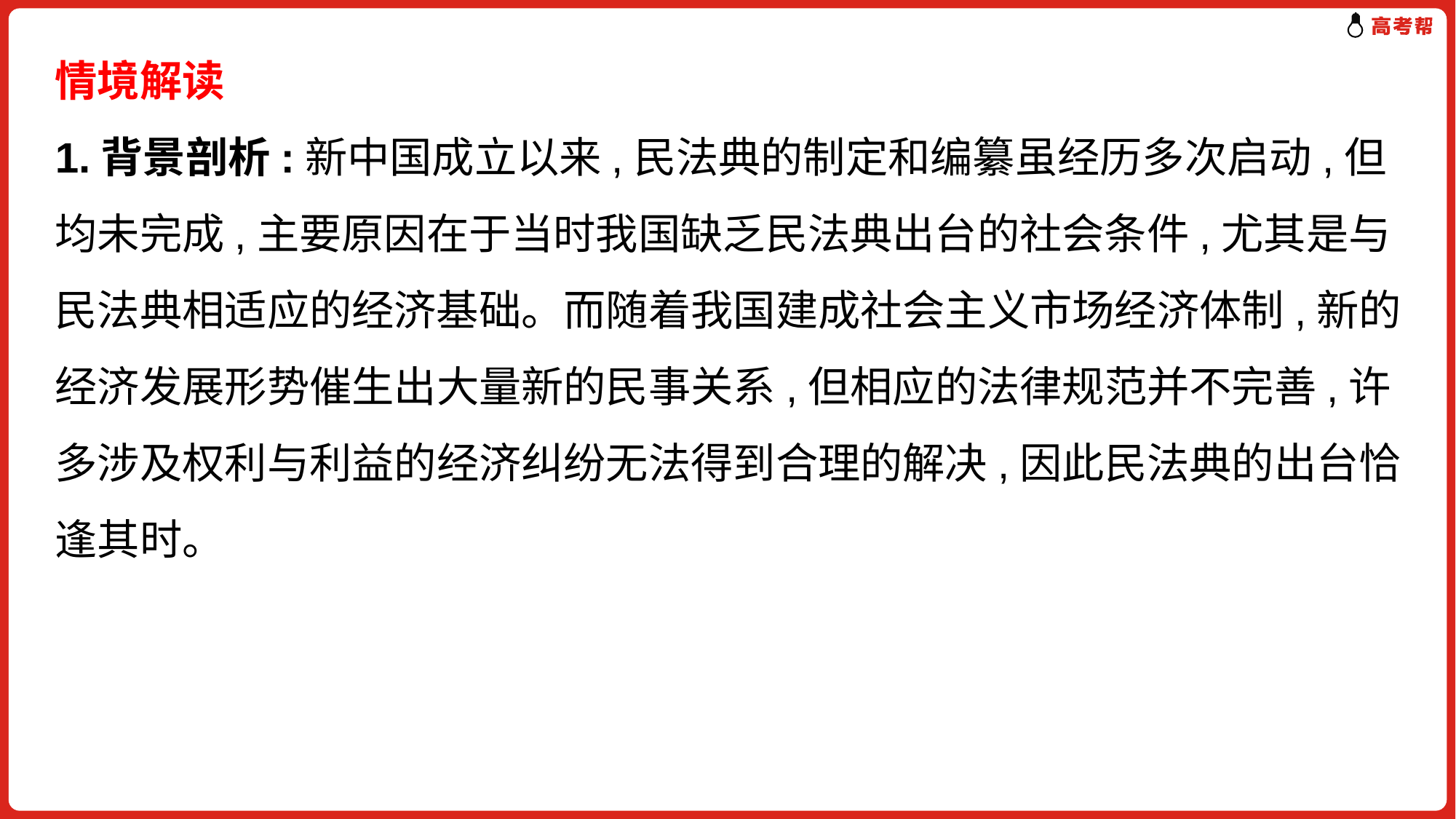

情境解读
1.背景剖析:新中国成立以来,民法典的制定和编纂虽经历多次启动,但均未完成,主要原因在于当时我国缺乏民法典出台的社会条件,尤其是与民法典相适应的经济基础。而随着我国建成社会主义市场经济体制,新的经济发展形势催生出大量新的民事关系,但相应的法律规范并不完善,许多涉及权利与利益的经济纠纷无法得到合理的解决,因此民法典的出台恰逢其时。